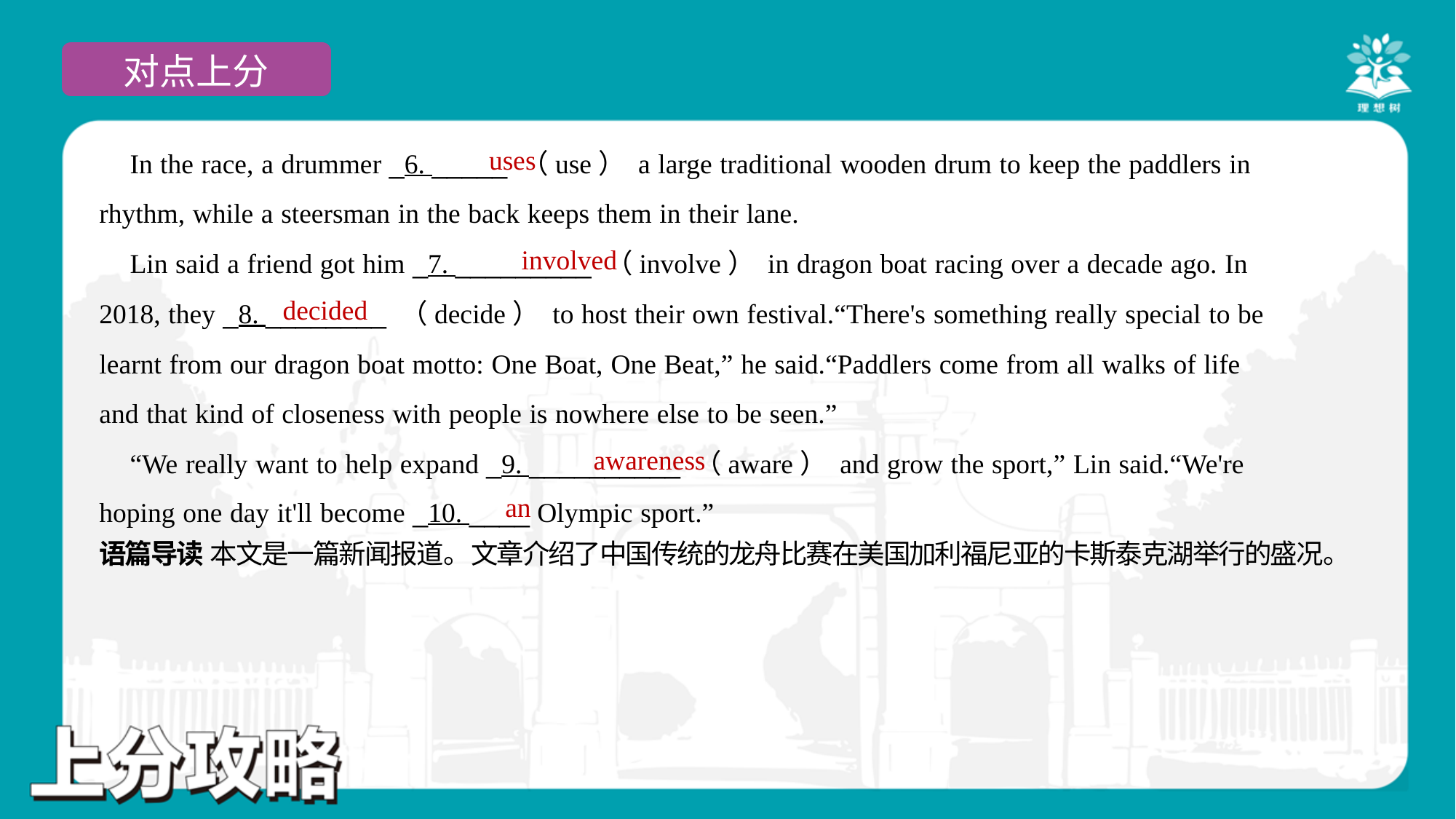

uses
    In the race, a drummer _6. _____ （use） a large traditional wooden drum to keep the paddlers in
rhythm, while a steersman in the back keeps them in their lane.
    Lin said a friend got him _7. _________ （involve） in dragon boat racing over a decade ago. In
2018, they _8. ________ （decide） to host their own festival.“There's something really special to be
learnt from our dragon boat motto: One Boat, One Beat,” he said.“Paddlers come from all walks of life
and that kind of closeness with people is nowhere else to be seen.”
    “We really want to help expand _9. __________ （aware） and grow the sport,” Lin said.“We're
hoping one day it'll become _10. ____ Olympic sport.”#1.1.6
involved
decided
awareness
an
语篇导读 本文是一篇新闻报道。文章介绍了中国传统的龙舟比赛在美国加利福尼亚的卡斯泰克湖举行的盛况。